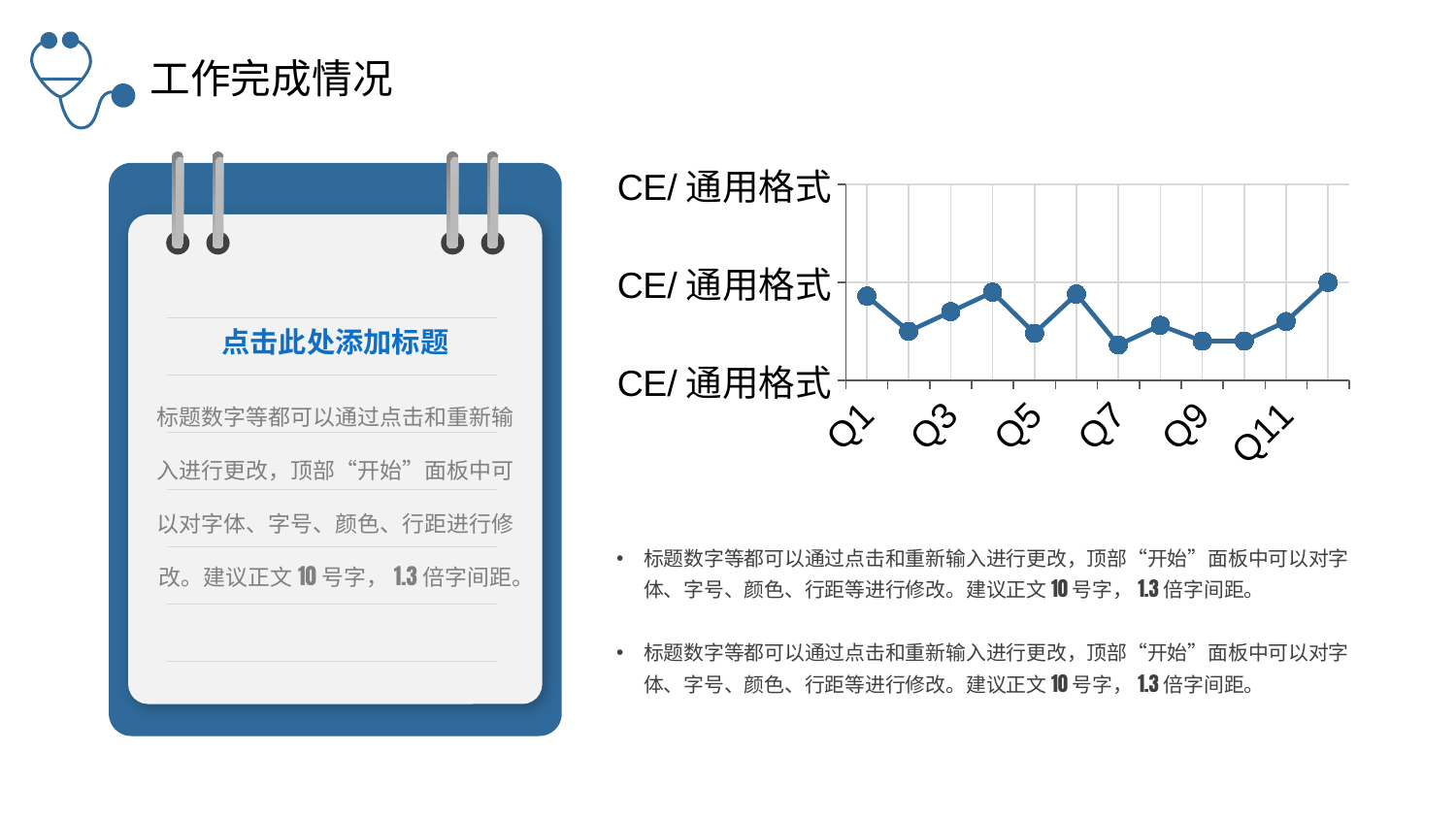

工作完成情况

### Chart

| Category | 业绩 |
|---|---|
| Q1 | 4.3 |
| Q2 | 2.5 |
| Q3 | 3.5 |
| Q4 | 4.5 |
| Q5 | 2.4 |
| Q6 | 4.4 |
| Q7 | 1.8 |
| Q8 | 2.8 |
| Q9 | 2.0 |
| Q10 | 2.0 |
| Q11 | 3.0 |
| Q12 | 5.0 |
点击此处添加标题
标题数字等都可以通过点击和重新输入进行更改，顶部“开始”面板中可以对字体、字号、颜色、行距进行修改。建议正文10号字，1.3倍字间距。
标题数字等都可以通过点击和重新输入进行更改，顶部“开始”面板中可以对字体、字号、颜色、行距等进行修改。建议正文10号字，1.3倍字间距。

标题数字等都可以通过点击和重新输入进行更改，顶部“开始”面板中可以对字体、字号、颜色、行距等进行修改。建议正文10号字，1.3倍字间距。